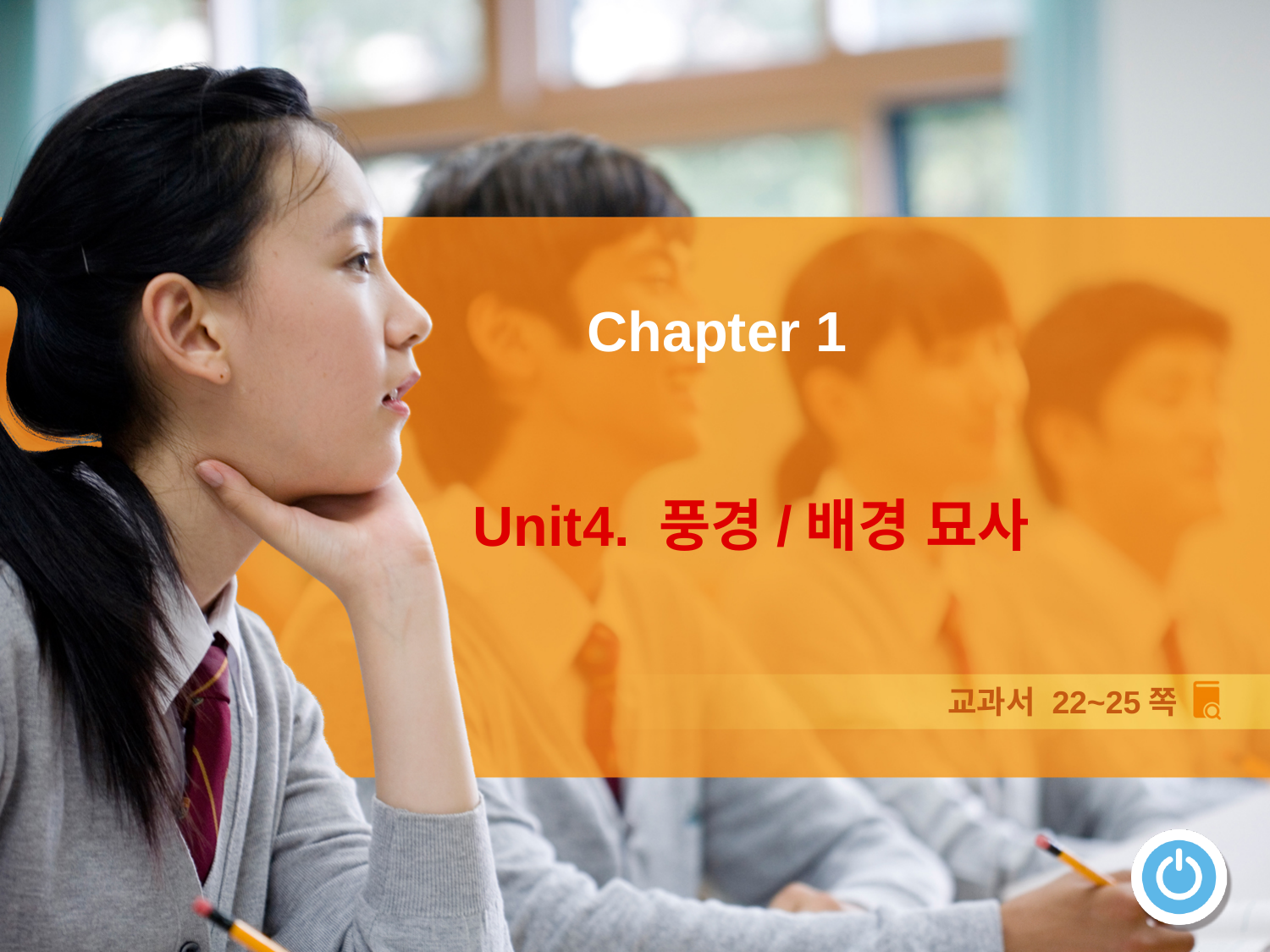

Chapter 1
Unit4. 풍경/배경 묘사
교과서 22~25쪽